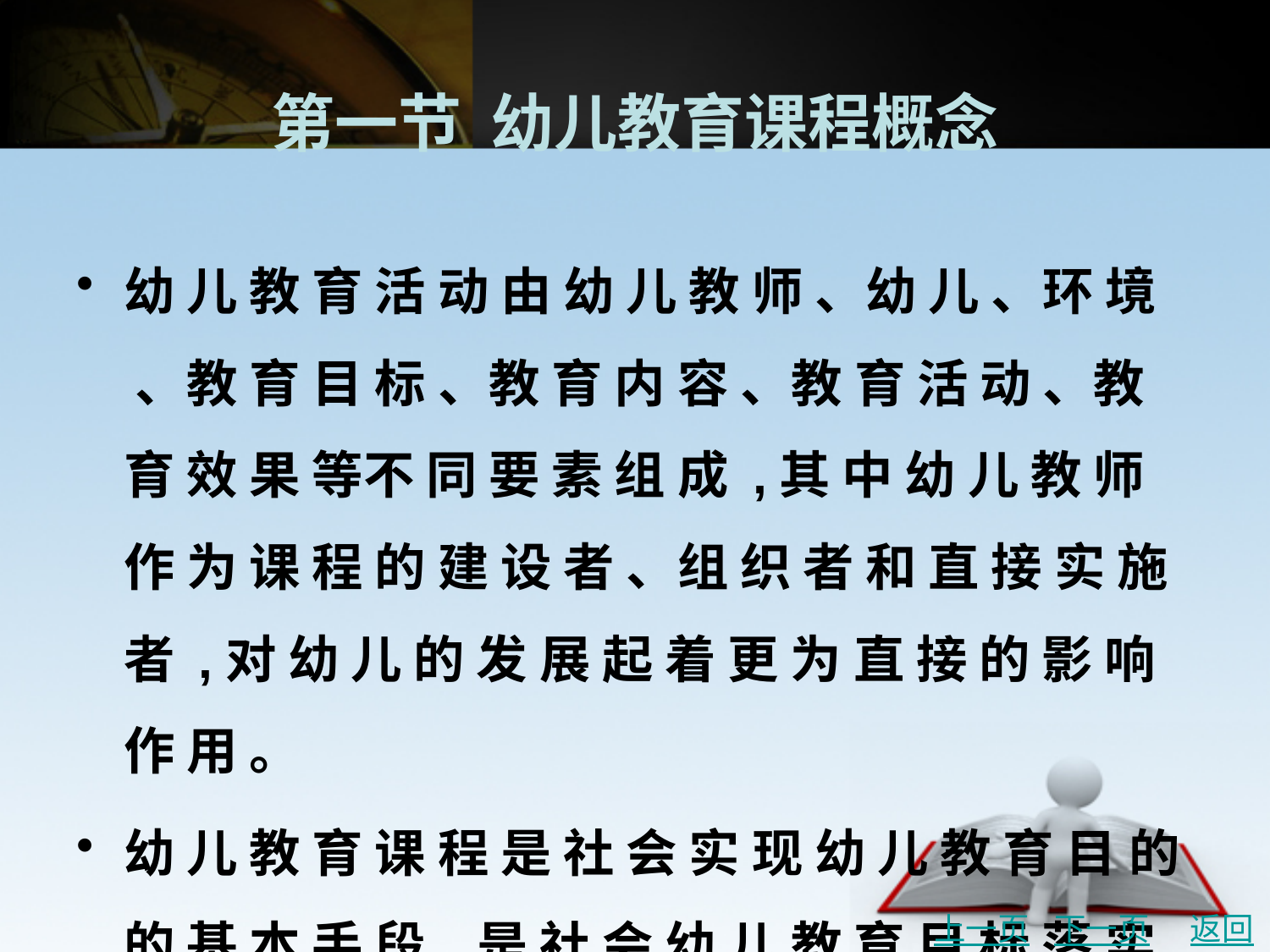

# 第一节  幼儿教育课程概念
幼 儿 教 育 活 动 由 幼 儿 教 师 、幼 儿 、环 境 、教 育 目 标 、教 育 内 容 、教 育 活 动 、教 育 效 果 等不 同 要 素 组 成 ,其 中 幼 儿 教 师 作 为 课 程 的 建 设 者 、组 织 者 和 直 接 实 施 者 ,对 幼 儿 的 发 展 起 着 更 为 直 接 的 影 响 作 用 。
幼 儿 教 育 课 程 是 社 会 实 现 幼 儿 教 育 目 的 的 基 本 手 段 ,是 社 会 幼 儿 教 育 目 标 落 实 到 每 一 个幼 儿 身 上 的 中 介 ,幼 儿 教 育 课 程 对 幼 儿 的 适 宜 性 直 接 决 定 幼 儿 教 育 的 效 果 ,影 响 幼 儿 的 身 心 健 康 ,引 导 幼 儿 的 生 命 发 展 。

上一页
下一页
返回